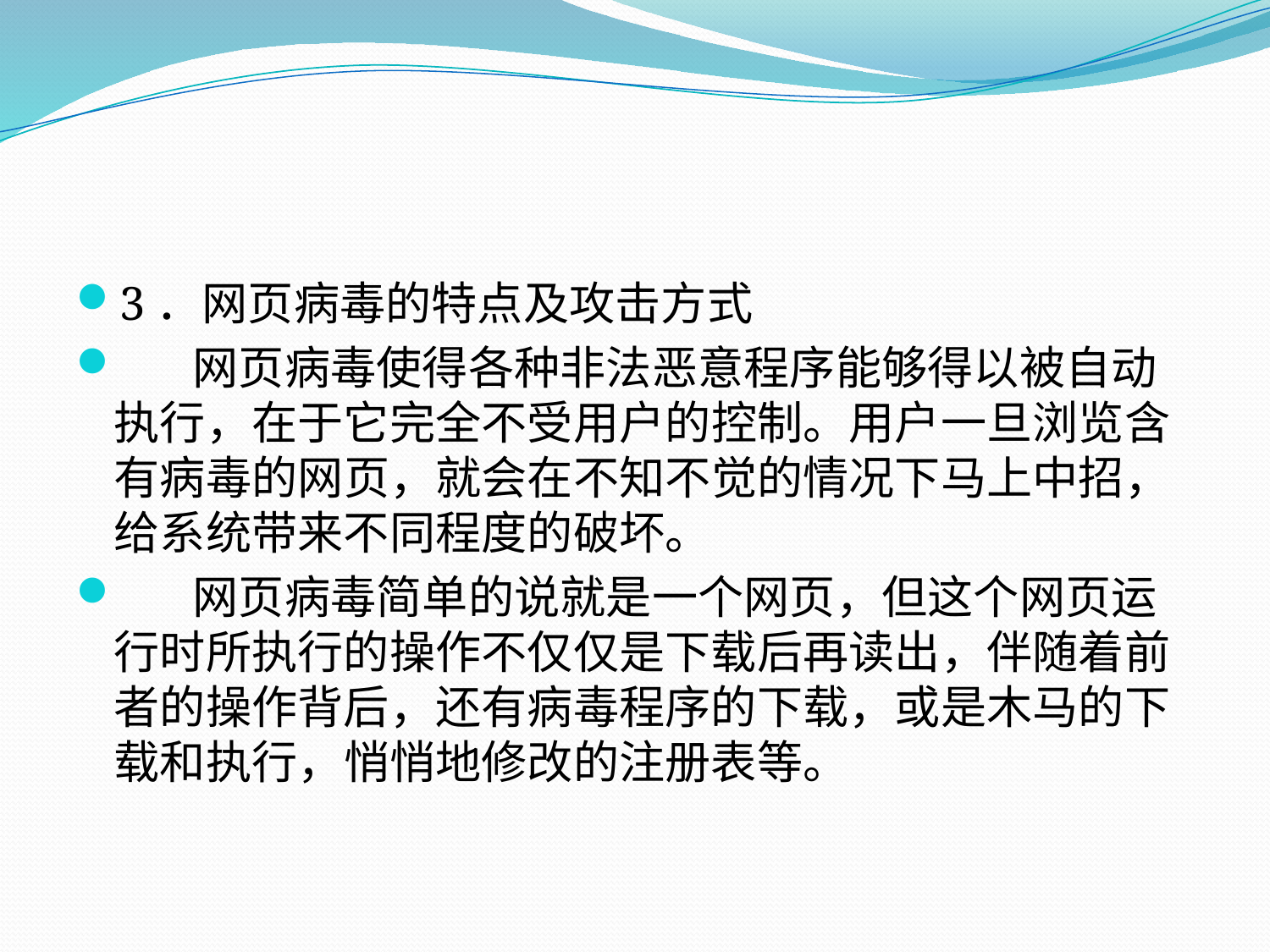

#
3．网页病毒的特点及攻击方式
      网页病毒使得各种非法恶意程序能够得以被自动执行，在于它完全不受用户的控制。用户一旦浏览含有病毒的网页，就会在不知不觉的情况下马上中招，给系统带来不同程度的破坏。
      网页病毒简单的说就是一个网页，但这个网页运行时所执行的操作不仅仅是下载后再读出，伴随着前者的操作背后，还有病毒程序的下载，或是木马的下载和执行，悄悄地修改的注册表等。